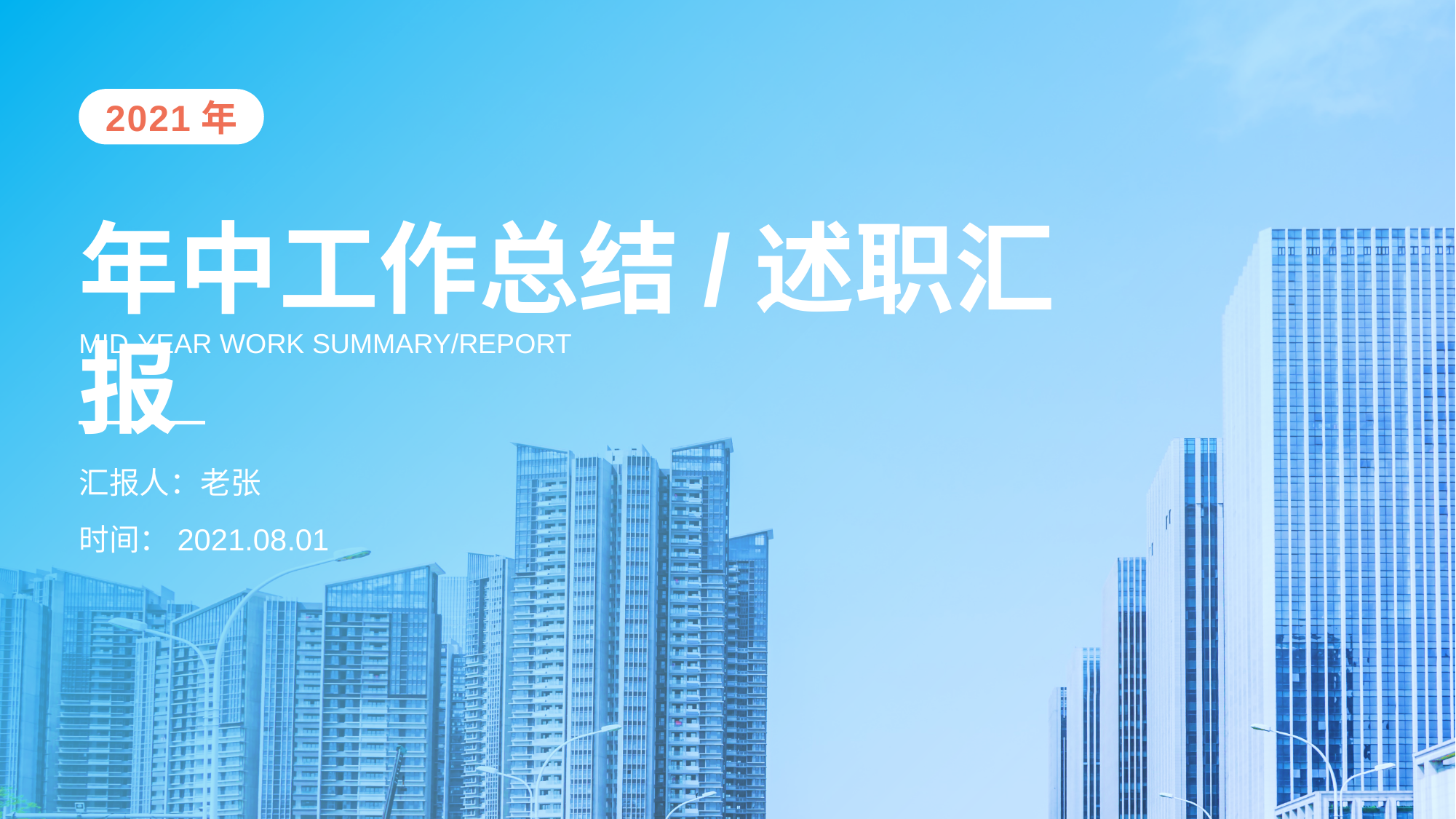

2021年
年中工作总结/述职汇报
MID-YEAR WORK SUMMARY/REPORT
汇报人：老张
时间：2021.08.01